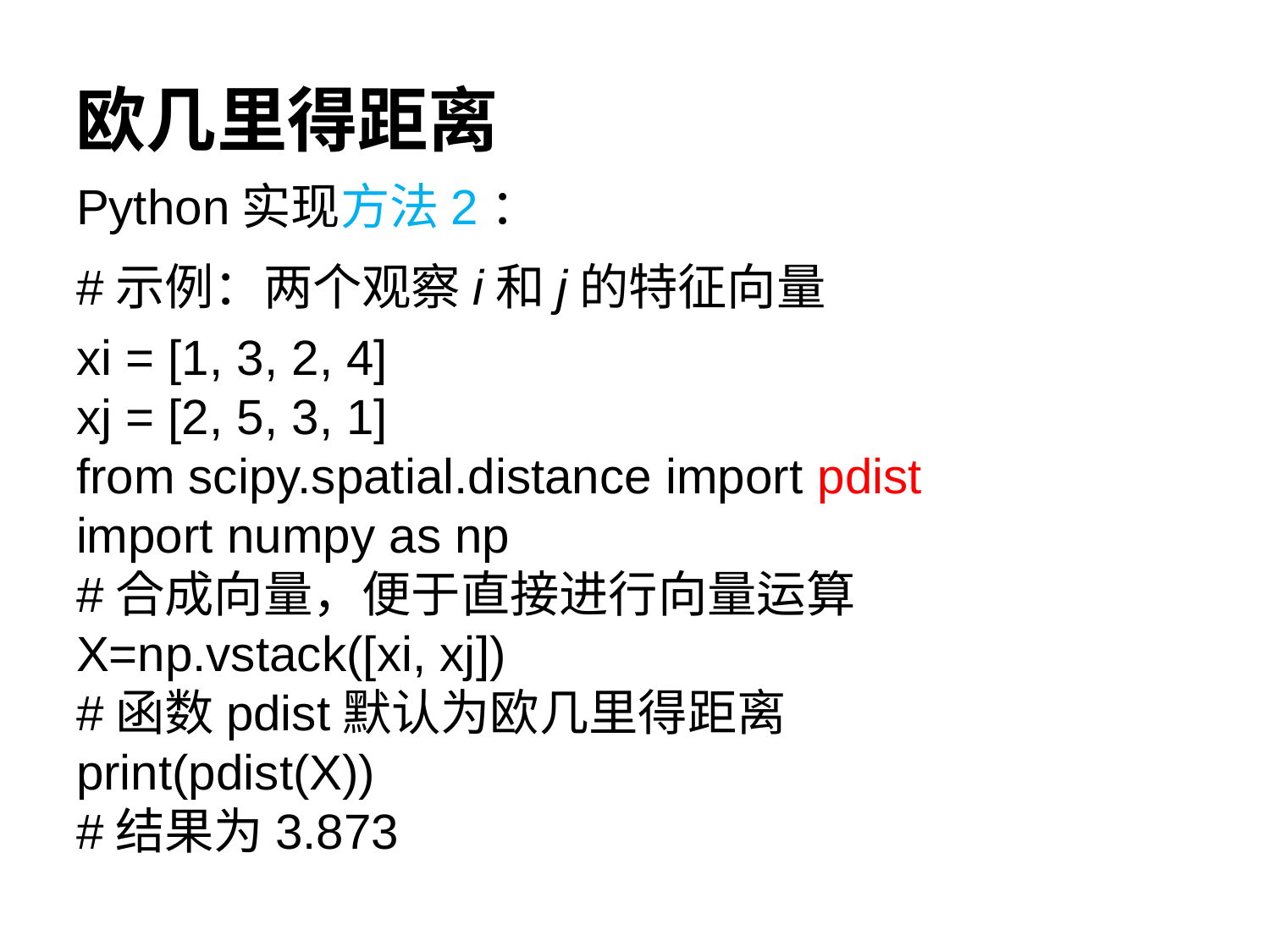

# 欧几里得距离
Python实现方法2：
#示例：两个观察i和j的特征向量
xi = [1, 3, 2, 4]
xj = [2, 5, 3, 1]
from scipy.spatial.distance import pdist
import numpy as np
#合成向量，便于直接进行向量运算
X=np.vstack([xi, xj])
#函数pdist默认为欧几里得距离
print(pdist(X))
#结果为3.873